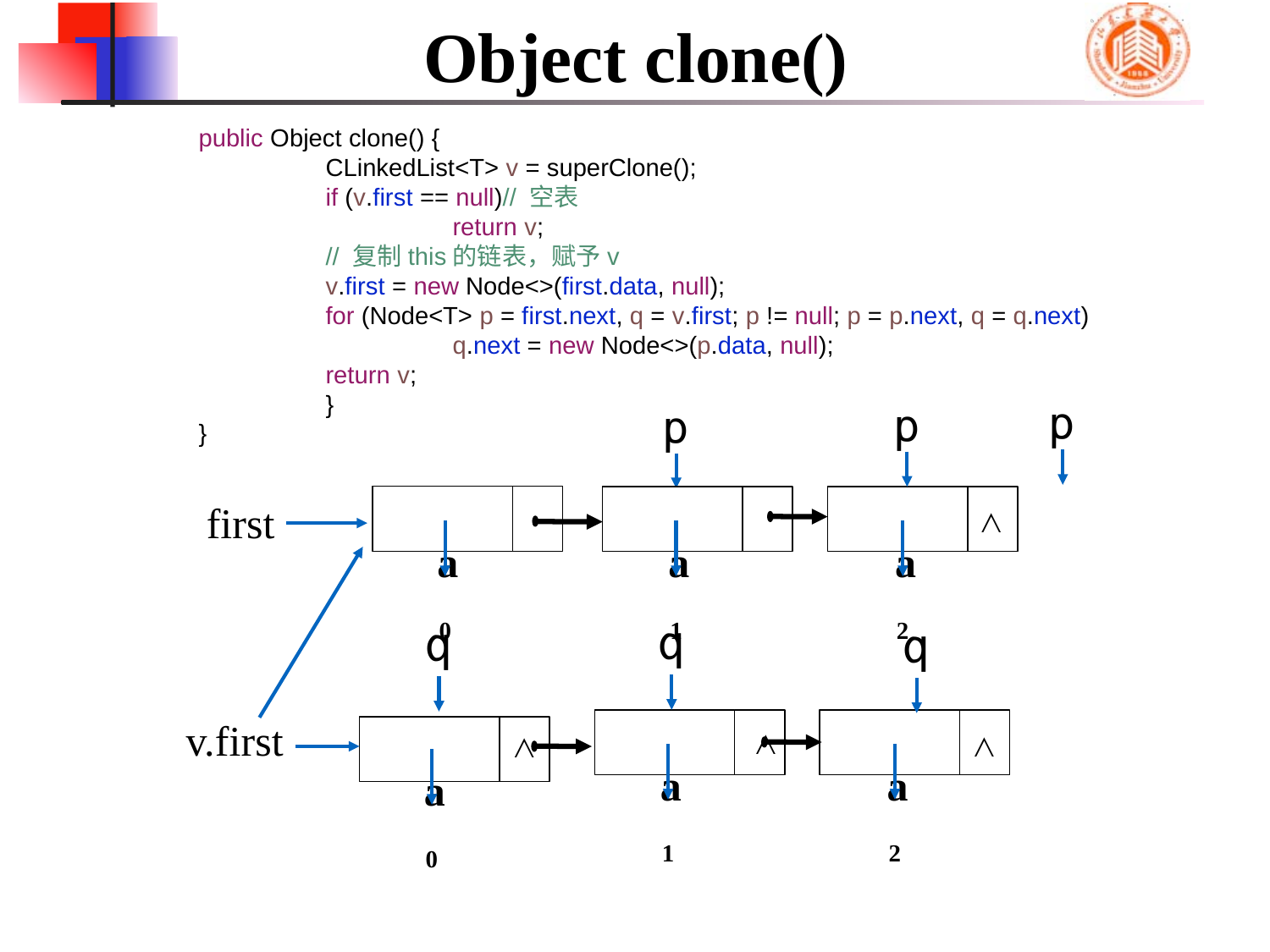

# Object clone()
	public Object clone() {
		CLinkedList<T> v = superClone();
		if (v.first == null)// 空表
			return v;
		// 复制this的链表，赋予v
		v.first = new Node<>(first.data, null);
		for (Node<T> p = first.next, q = v.first; p != null; p = p.next, q = q.next)
			q.next = new Node<>(p.data, null);
		return v;
		}
	}
p

p

p

first
∧

a0

a1

a2

q

q

q

v.first

∧

∧
∧

a1

a2

a0